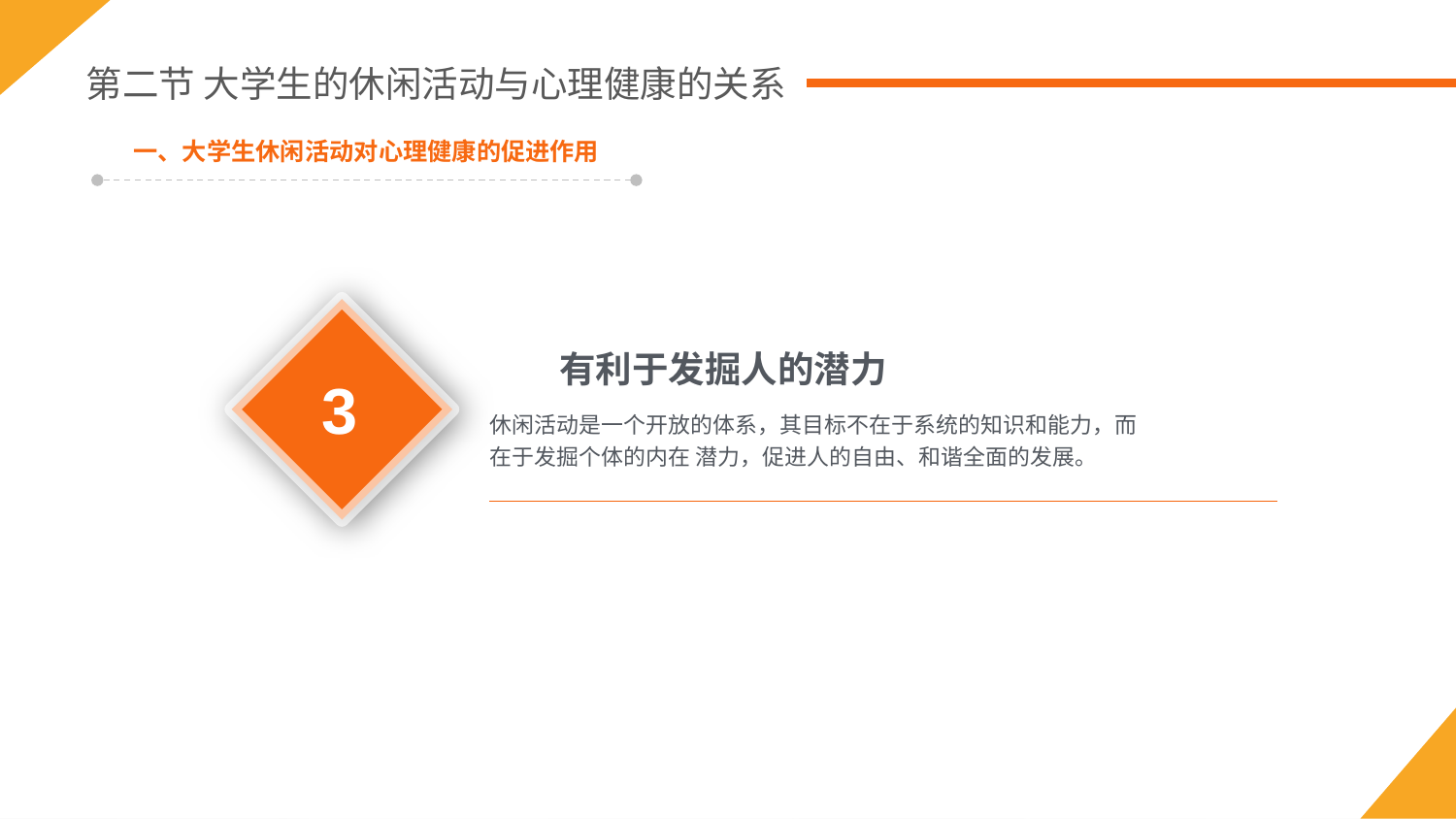

第二节 大学生的休闲活动与心理健康的关系
一、大学生休闲活动对心理健康的促进作用

3
有利于发掘人的潜力
休闲活动是一个开放的体系，其目标不在于系统的知识和能力，而在于发掘个体的内在 潜力，促进人的自由、和谐全面的发展。